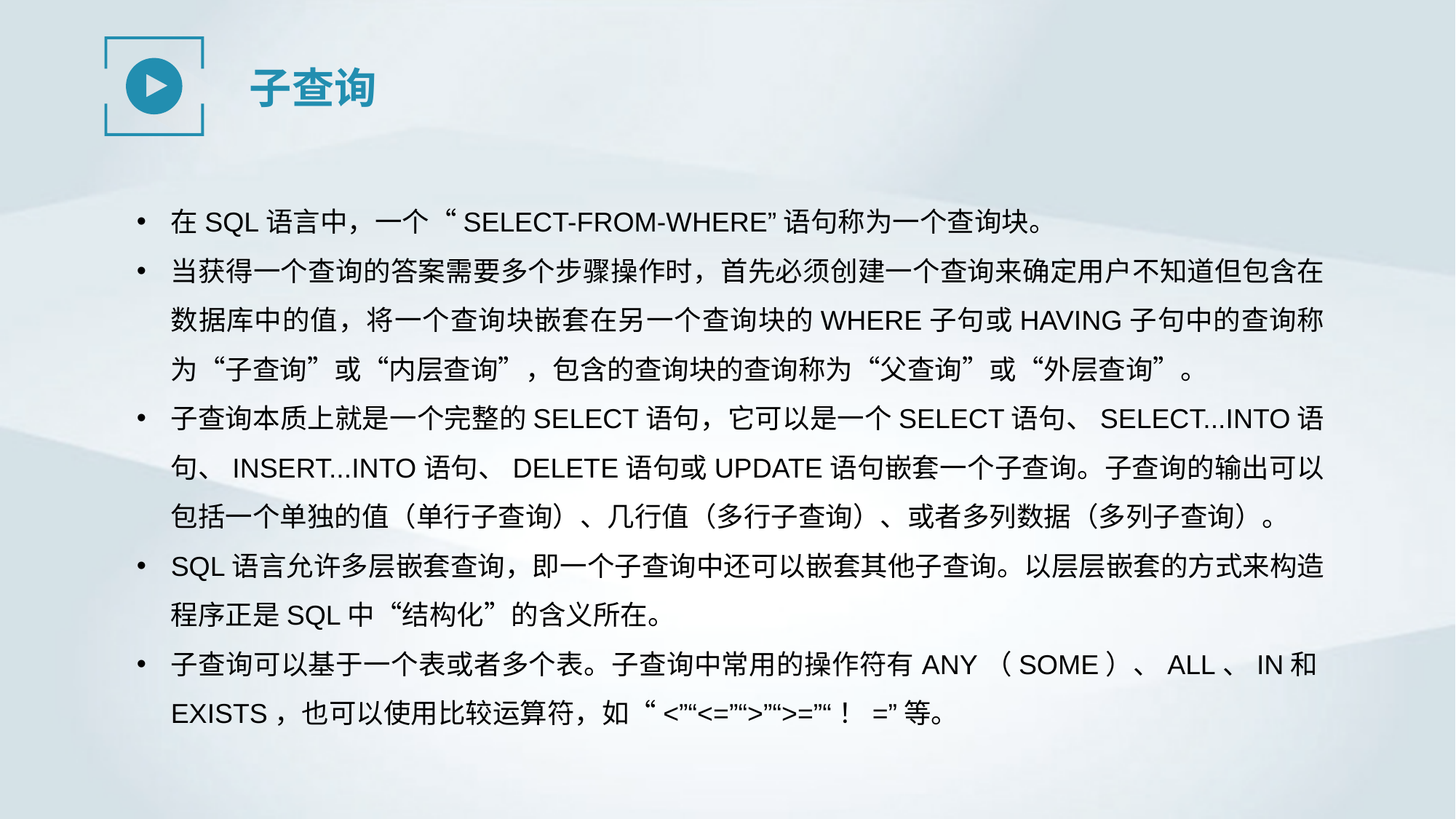

子查询
在SQL语言中，一个“SELECT-FROM-WHERE”语句称为一个查询块。
当获得一个查询的答案需要多个步骤操作时，首先必须创建一个查询来确定用户不知道但包含在数据库中的值，将一个查询块嵌套在另一个查询块的WHERE子句或HAVING子句中的查询称为“子查询”或“内层查询”，包含的查询块的查询称为“父查询”或“外层查询”。
子查询本质上就是一个完整的SELECT语句，它可以是一个SELECT语句、SELECT...INTO语句、INSERT...INTO语句、DELETE语句或UPDATE语句嵌套一个子查询。子查询的输出可以包括一个单独的值（单行子查询）、几行值（多行子查询）、或者多列数据（多列子查询）。
SQL语言允许多层嵌套查询，即一个子查询中还可以嵌套其他子查询。以层层嵌套的方式来构造程序正是SQL中“结构化”的含义所在。
子查询可以基于一个表或者多个表。子查询中常用的操作符有ANY（SOME）、ALL、IN和EXISTS，也可以使用比较运算符，如“<”“<=”“>”“>=”“！=”等。